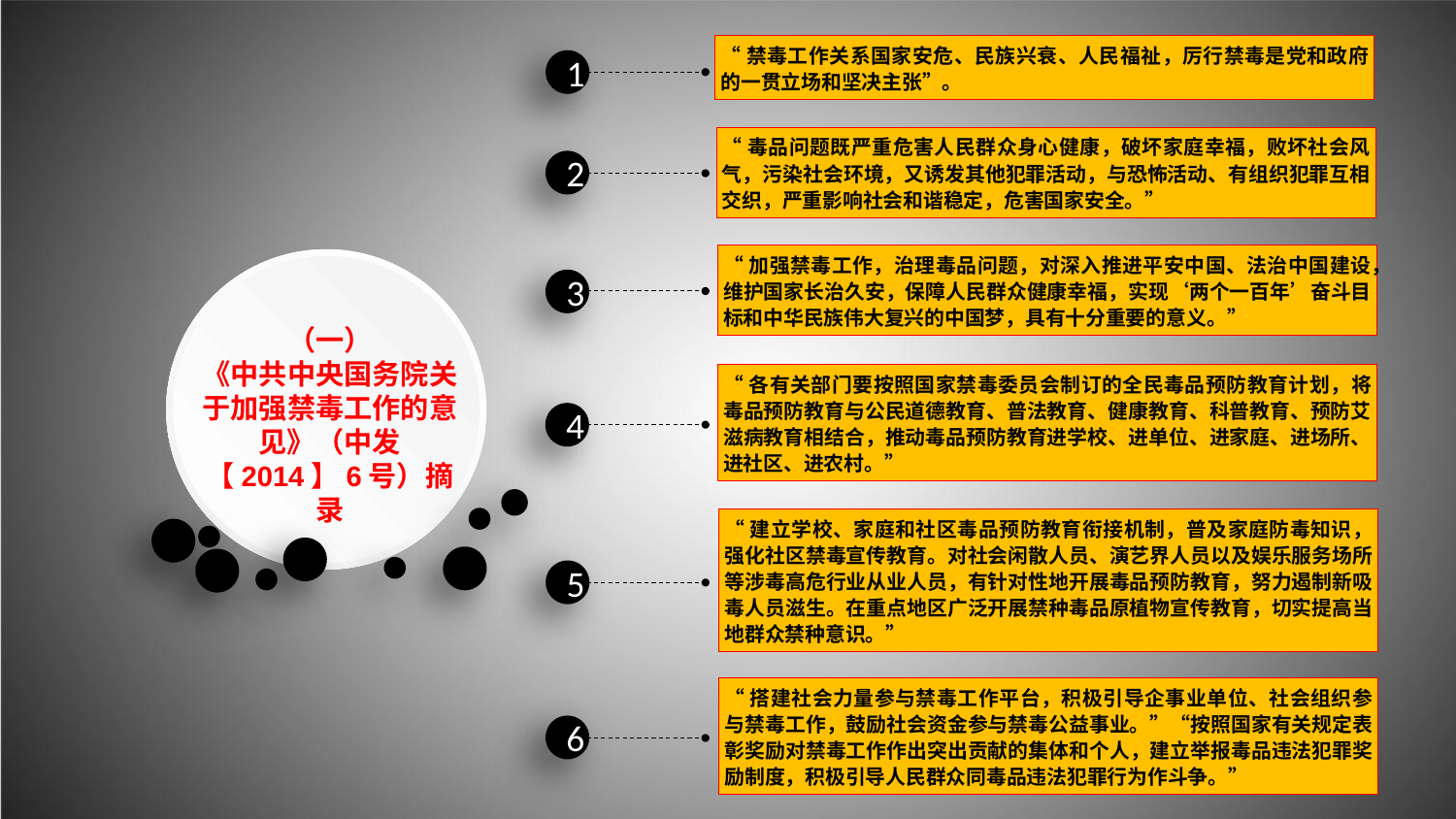

“禁毒工作关系国家安危、民族兴衰、人民福祉，厉行禁毒是党和政府的一贯立场和坚决主张”。
1
“毒品问题既严重危害人民群众身心健康，破坏家庭幸福，败坏社会风气，污染社会环境，又诱发其他犯罪活动，与恐怖活动、有组织犯罪互相交织，严重影响社会和谐稳定，危害国家安全。”
2
“加强禁毒工作，治理毒品问题，对深入推进平安中国、法治中国建设，维护国家长治久安，保障人民群众健康幸福，实现‘两个一百年’奋斗目标和中华民族伟大复兴的中国梦，具有十分重要的意义。”

3
（一）
《中共中央国务院关于加强禁毒工作的意见》（中发【2014】6号）摘录
“各有关部门要按照国家禁毒委员会制订的全民毒品预防教育计划，将毒品预防教育与公民道德教育、普法教育、健康教育、科普教育、预防艾滋病教育相结合，推动毒品预防教育进学校、进单位、进家庭、进场所、进社区、进农村。”
4

“建立学校、家庭和社区毒品预防教育衔接机制，普及家庭防毒知识，强化社区禁毒宣传教育。对社会闲散人员、演艺界人员以及娱乐服务场所等涉毒高危行业从业人员，有针对性地开展毒品预防教育，努力遏制新吸毒人员滋生。在重点地区广泛开展禁种毒品原植物宣传教育，切实提高当地群众禁种意识。”

5

“搭建社会力量参与禁毒工作平台，积极引导企事业单位、社会组织参与禁毒工作，鼓励社会资金参与禁毒公益事业。”“按照国家有关规定表彰奖励对禁毒工作作出突出贡献的集体和个人，建立举报毒品违法犯罪奖励制度，积极引导人民群众同毒品违法犯罪行为作斗争。”
6